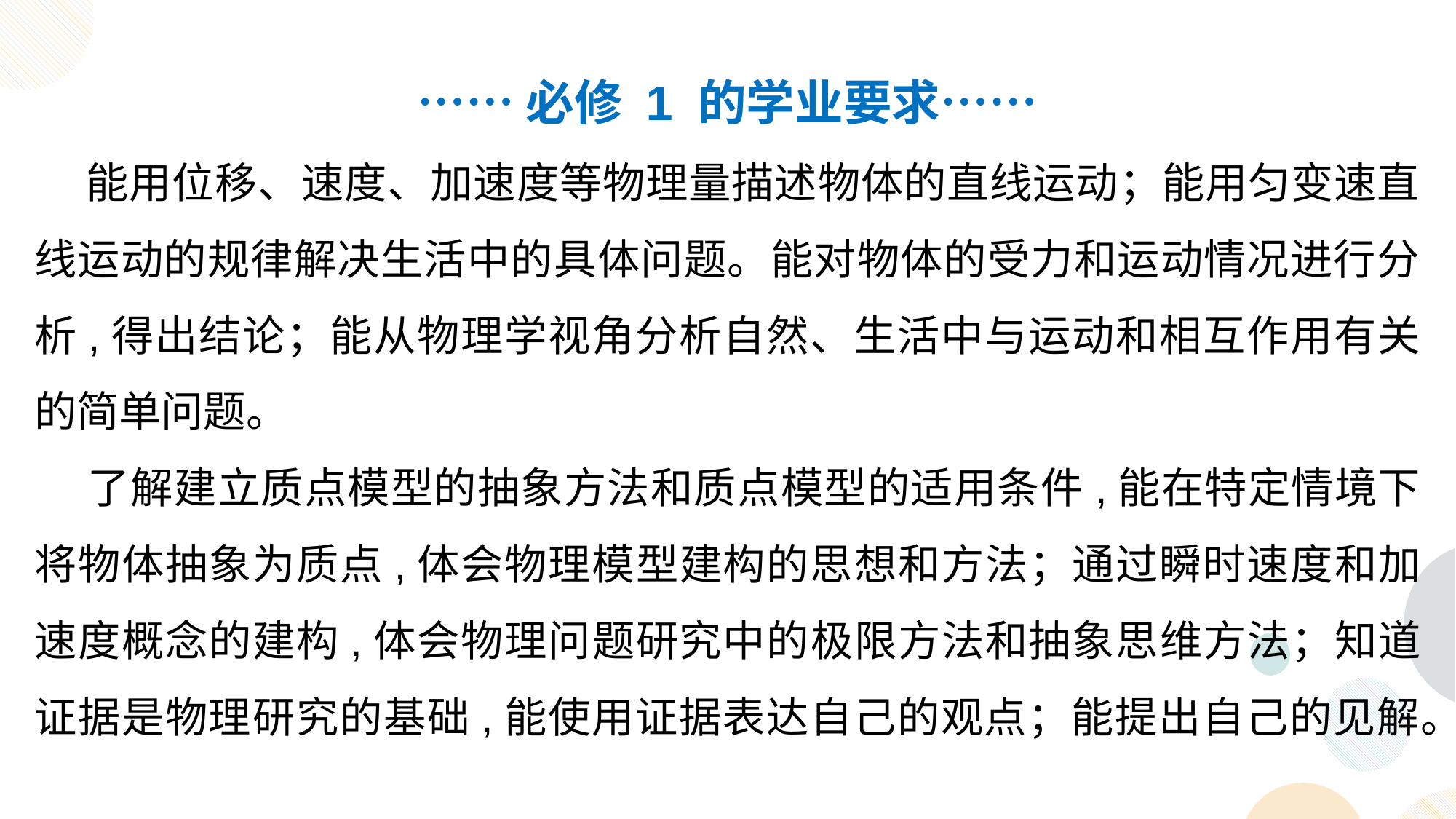

……必修 1 的学业要求……
    能用位移、速度、加速度等物理量描述物体的直线运动；能用匀变速直线运动的规律解决生活中的具体问题。能对物体的受力和运动情况进行分析,得出结论；能从物理学视角分析自然、生活中与运动和相互作用有关的简单问题。
    了解建立质点模型的抽象方法和质点模型的适用条件,能在特定情境下将物体抽象为质点,体会物理模型建构的思想和方法；通过瞬时速度和加速度概念的建构,体会物理问题研究中的极限方法和抽象思维方法；知道证据是物理研究的基础,能使用证据表达自己的观点；能提出自己的见解。